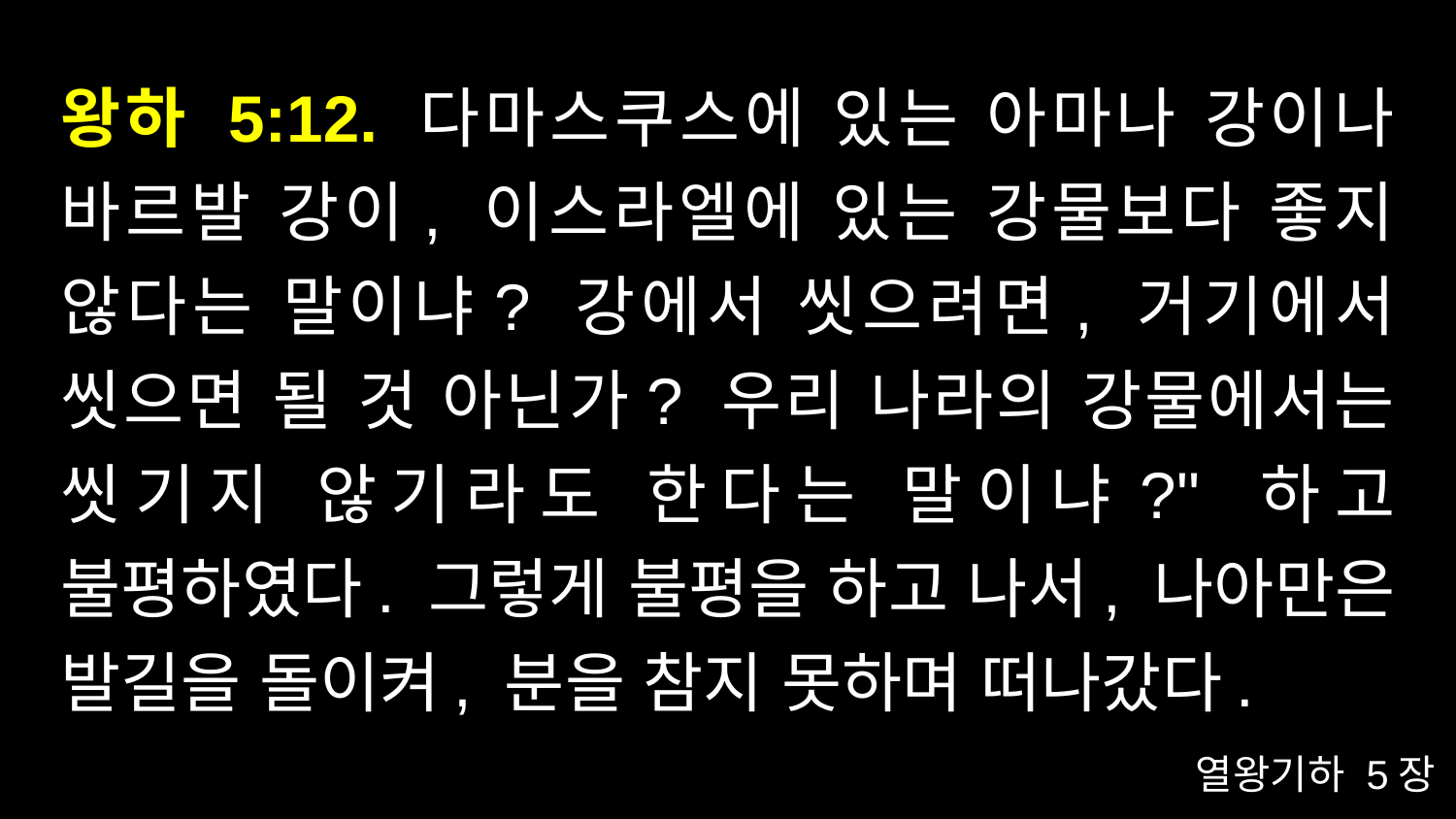

# 왕하 5:12. 다마스쿠스에 있는 아마나 강이나 바르발 강이, 이스라엘에 있는 강물보다 좋지 않다는 말이냐? 강에서 씻으려면, 거기에서 씻으면 될 것 아닌가? 우리 나라의 강물에서는 씻기지 않기라도 한다는 말이냐?" 하고 불평하였다. 그렇게 불평을 하고 나서, 나아만은 발길을 돌이켜, 분을 참지 못하며 떠나갔다.
열왕기하 5장